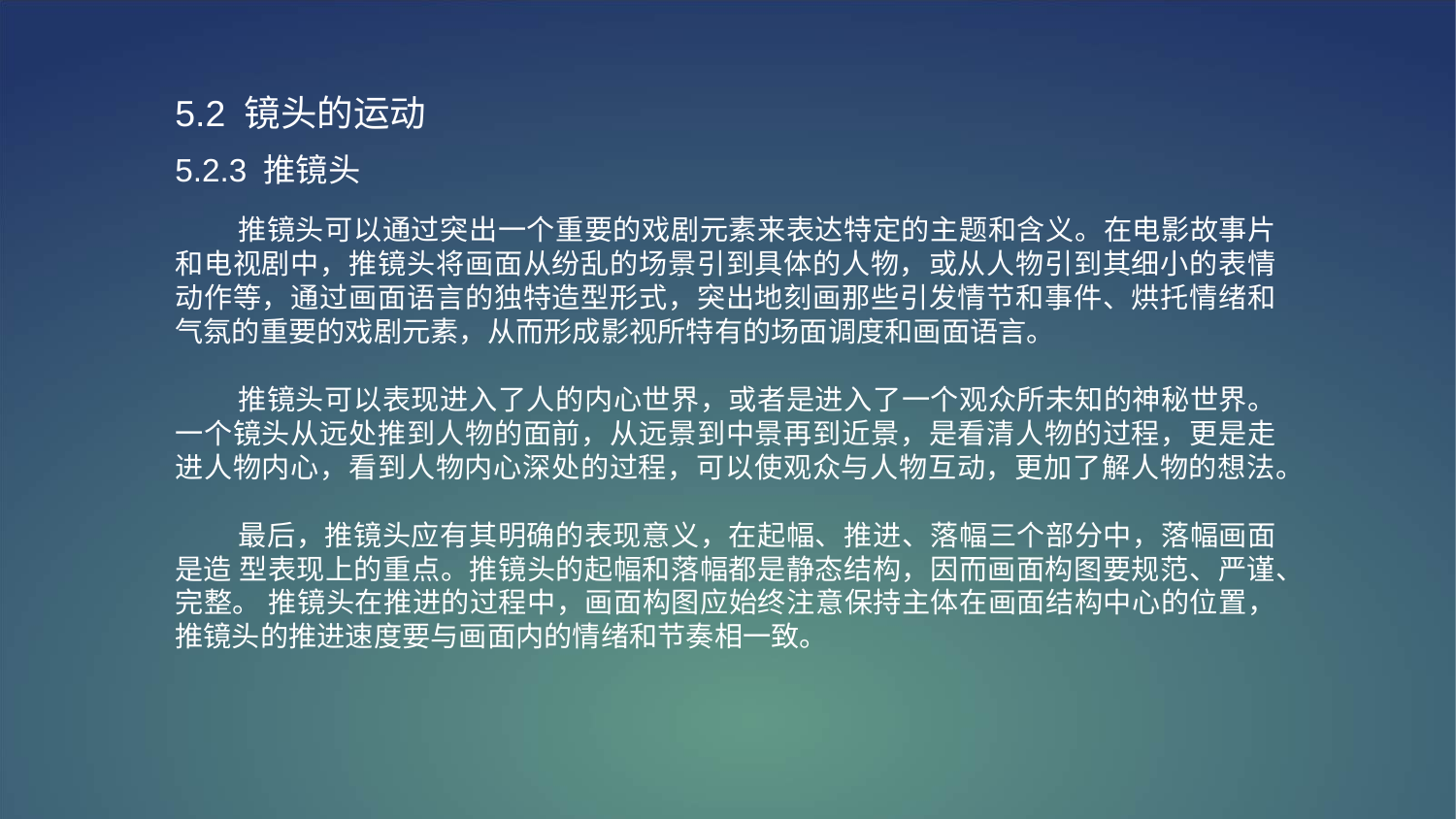

5.2 镜头的运动
5.2.3 推镜头
  推镜头可以通过突出一个重要的戏剧元素来表达特定的主题和含义。在电影故事片和电视剧中，推镜头将画面从纷乱的场景引到具体的人物，或从人物引到其细小的表情动作等，通过画面语言的独特造型形式，突出地刻画那些引发情节和事件、烘托情绪和气氛的重要的戏剧元素，从而形成影视所特有的场面调度和画面语言。

  推镜头可以表现进入了人的内心世界，或者是进入了一个观众所未知的神秘世界。一个镜头从远处推到人物的面前，从远景到中景再到近景，是看清人物的过程，更是走进人物内心，看到人物内心深处的过程，可以使观众与人物互动，更加了解人物的想法。

  最后，推镜头应有其明确的表现意义，在起幅、推进、落幅三个部分中，落幅画面是造 型表现上的重点。推镜头的起幅和落幅都是静态结构，因而画面构图要规范、严谨、完整。 推镜头在推进的过程中，画面构图应始终注意保持主体在画面结构中心的位置，推镜头的推进速度要与画面内的情绪和节奏相一致。